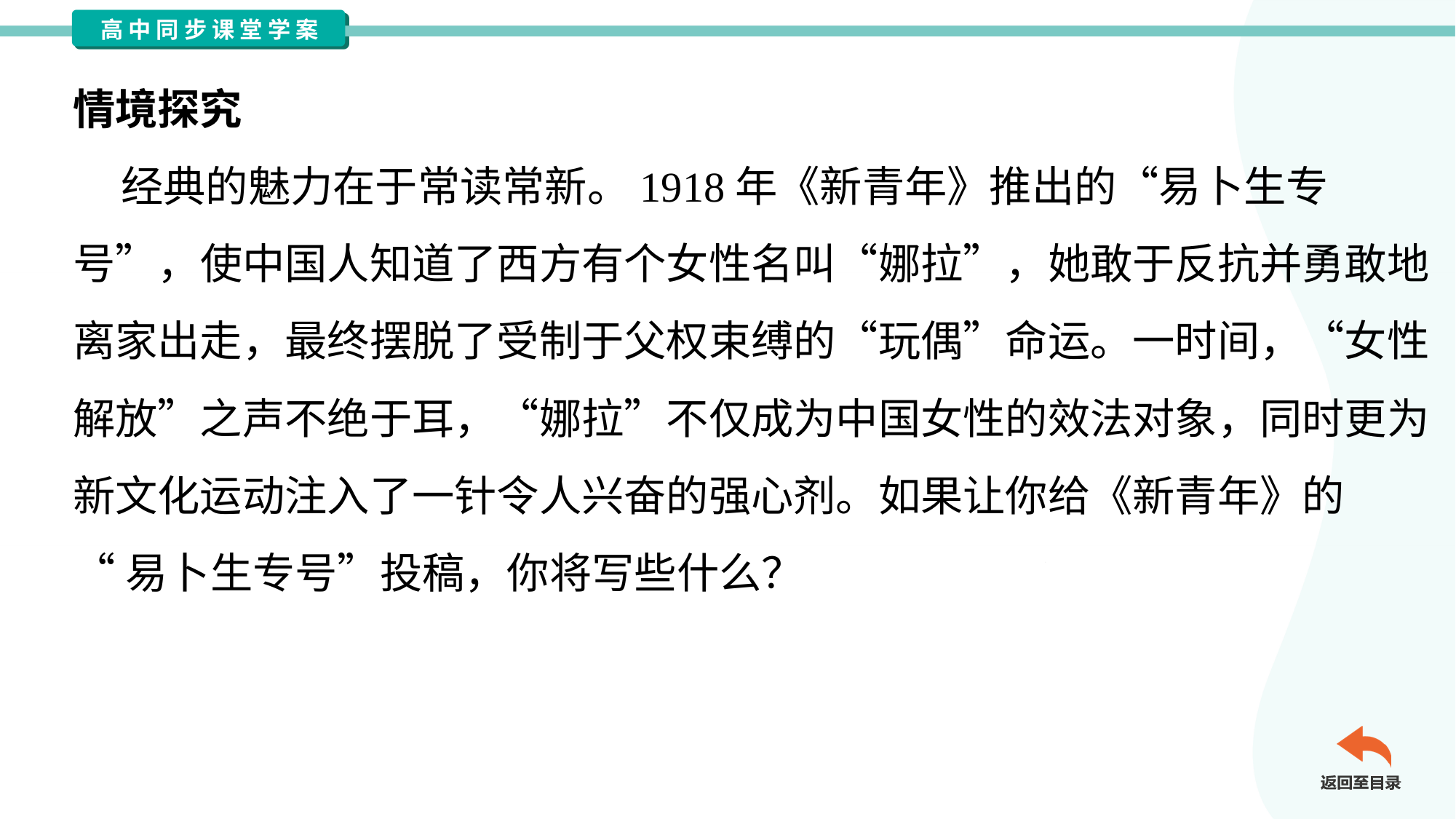

情境探究
    经典的魅力在于常读常新。1918年《新青年》推出的“易卜生专
号”，使中国人知道了西方有个女性名叫“娜拉”，她敢于反抗并勇敢地
离家出走，最终摆脱了受制于父权束缚的“玩偶”命运。一时间，“女性
解放”之声不绝于耳，“娜拉”不仅成为中国女性的效法对象，同时更为
新文化运动注入了一针令人兴奋的强心剂。如果让你给《新青年》的
“易卜生专号”投稿，你将写些什么？